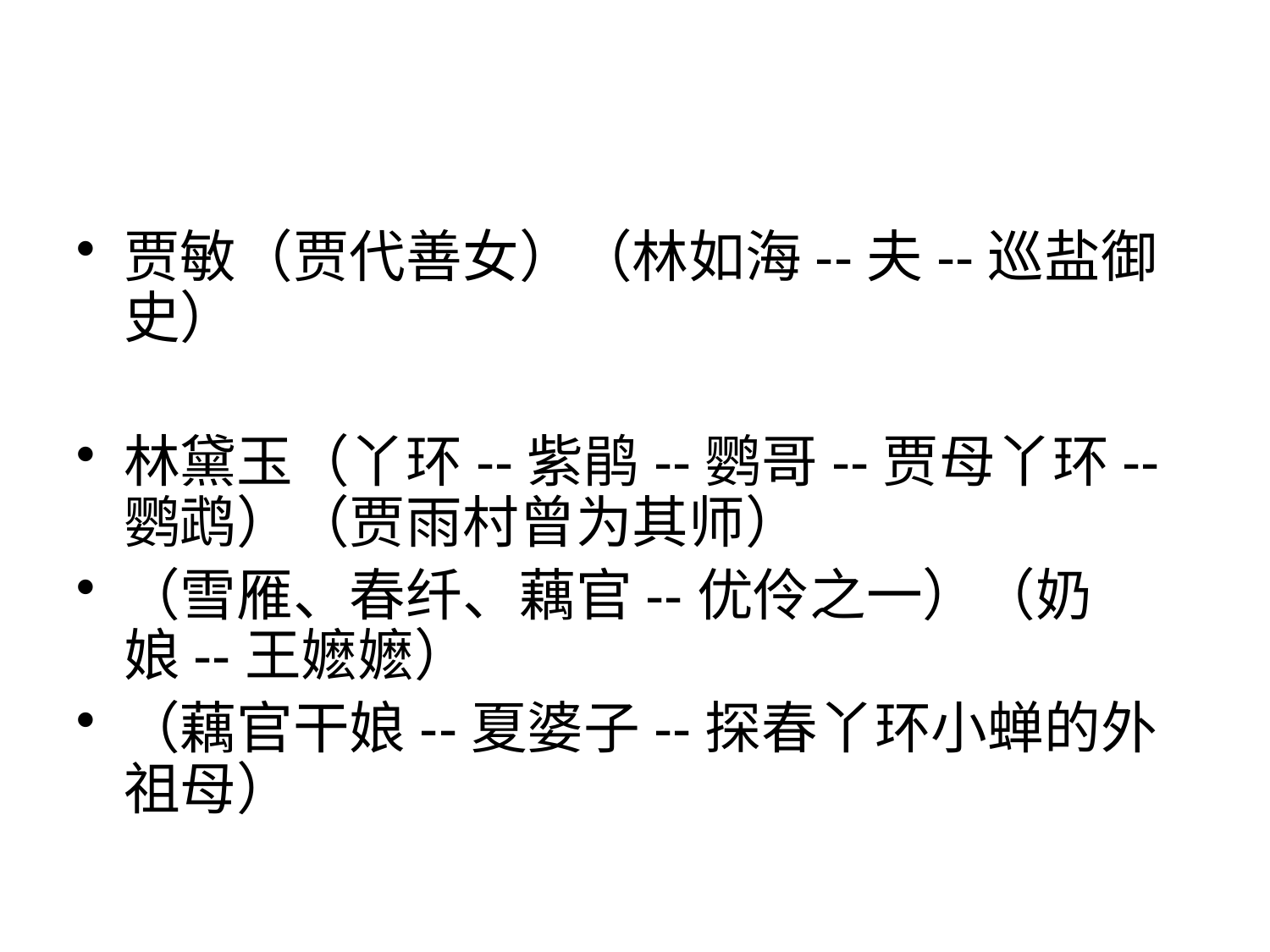

#
贾敏（贾代善女）（林如海--夫--巡盐御史）

林黛玉（丫环--紫鹃--鹦哥--贾母丫环--鹦鹉）（贾雨村曾为其师）
（雪雁、春纤、藕官--优伶之一）（奶娘--王嬷嬷）
（藕官干娘--夏婆子--探春丫环小蝉的外祖母）